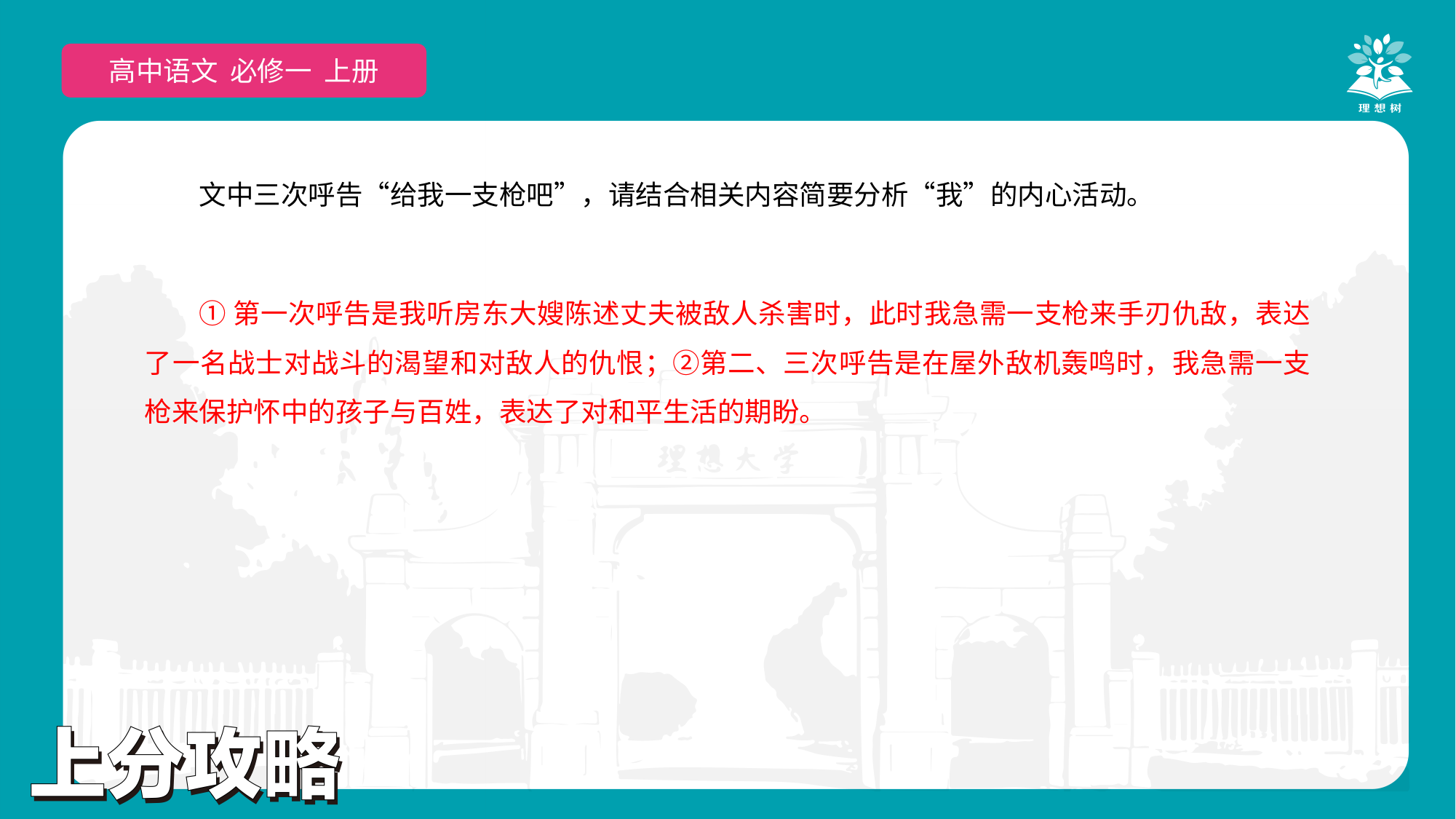

高中语文  必修一  上册
文中三次呼告“给我一支枪吧”，请结合相关内容简要分析“我”的内心活动。
①第一次呼告是我听房东大嫂陈述丈夫被敌人杀害时，此时我急需一支枪来手刃仇敌，表达了一名战士对战斗的渴望和对敌人的仇恨；②第二、三次呼告是在屋外敌机轰鸣时，我急需一支枪来保护怀中的孩子与百姓，表达了对和平生活的期盼。